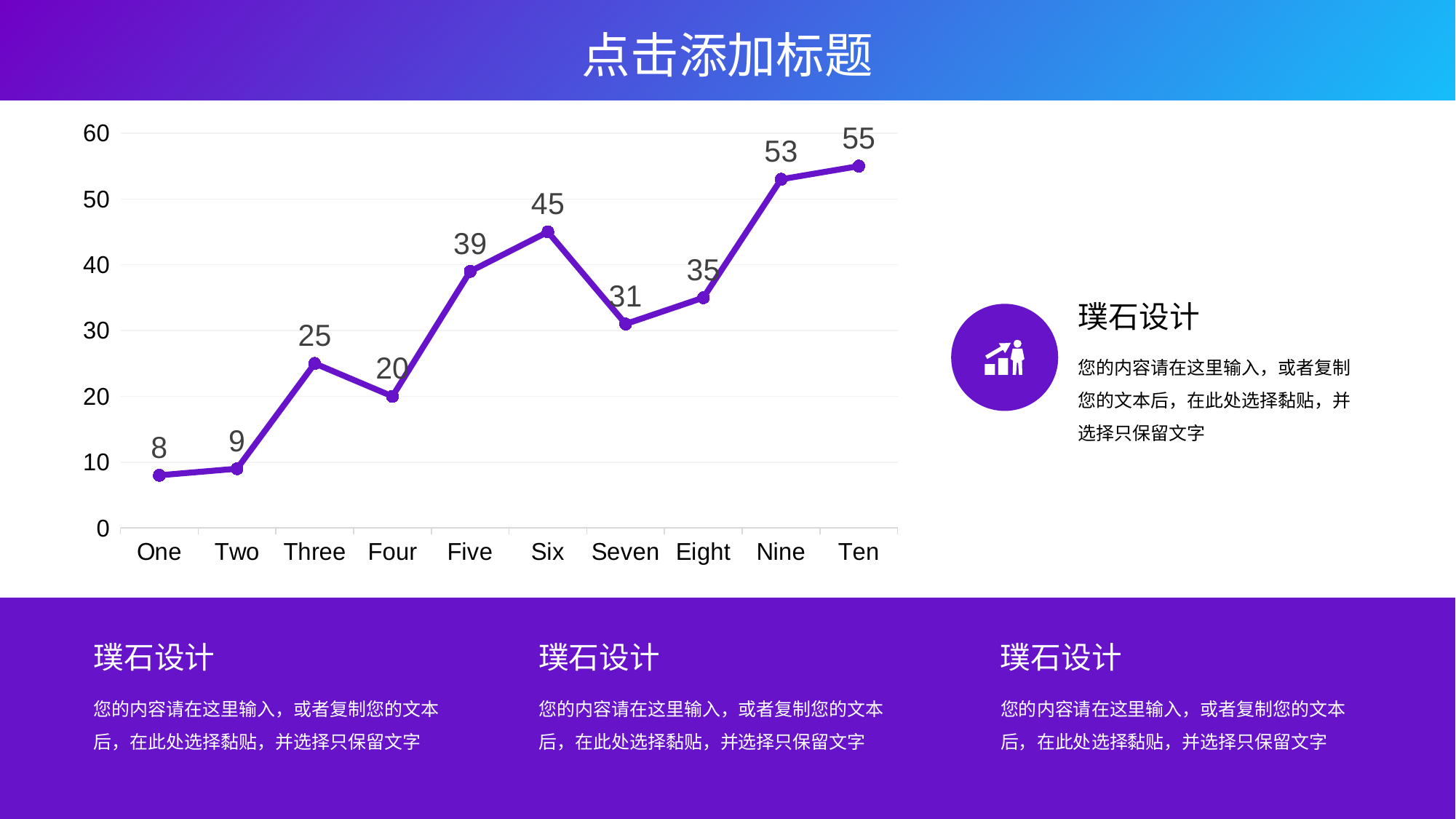

# 点击添加标题

### Chart

| Category | Series 1 |
|---|---|
| One | 8.0 |
| Two | 9.0 |
| Three | 25.0 |
| Four | 20.0 |
| Five | 39.0 |
| Six | 45.0 |
| Seven | 31.0 |
| Eight | 35.0 |
| Nine | 53.0 |
| Ten | 55.0 |
璞石设计

您的内容请在这里输入，或者复制您的文本后，在此处选择黏贴，并选择只保留文字

璞石设计
您的内容请在这里输入，或者复制您的文本后，在此处选择黏贴，并选择只保留文字
璞石设计
您的内容请在这里输入，或者复制您的文本后，在此处选择黏贴，并选择只保留文字
璞石设计
您的内容请在这里输入，或者复制您的文本后，在此处选择黏贴，并选择只保留文字